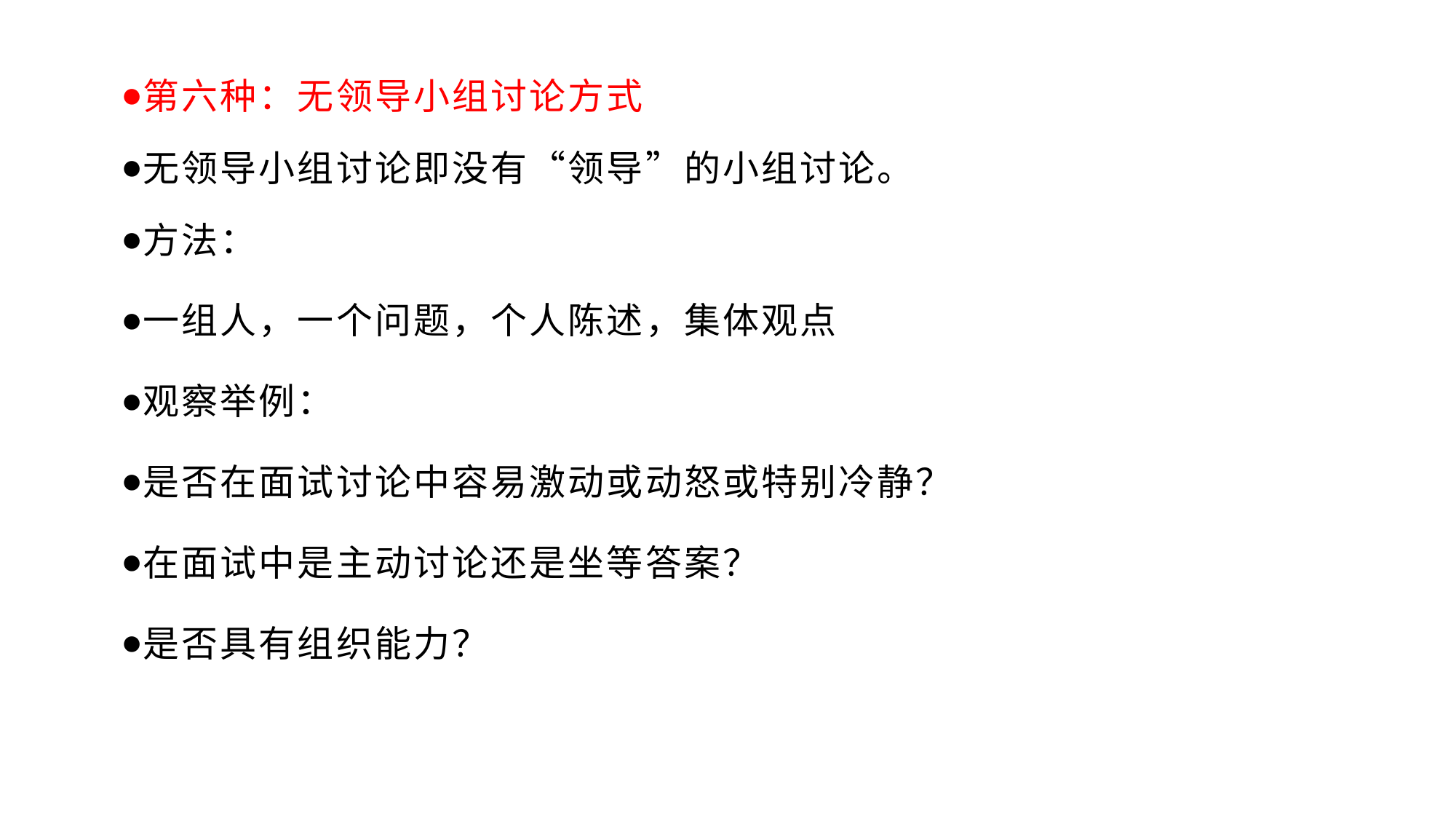

第六种：无领导小组讨论方式
无领导小组讨论即没有“领导”的小组讨论。
方法：
一组人，一个问题，个人陈述，集体观点
观察举例：
是否在面试讨论中容易激动或动怒或特别冷静？
在面试中是主动讨论还是坐等答案？
是否具有组织能力？

17